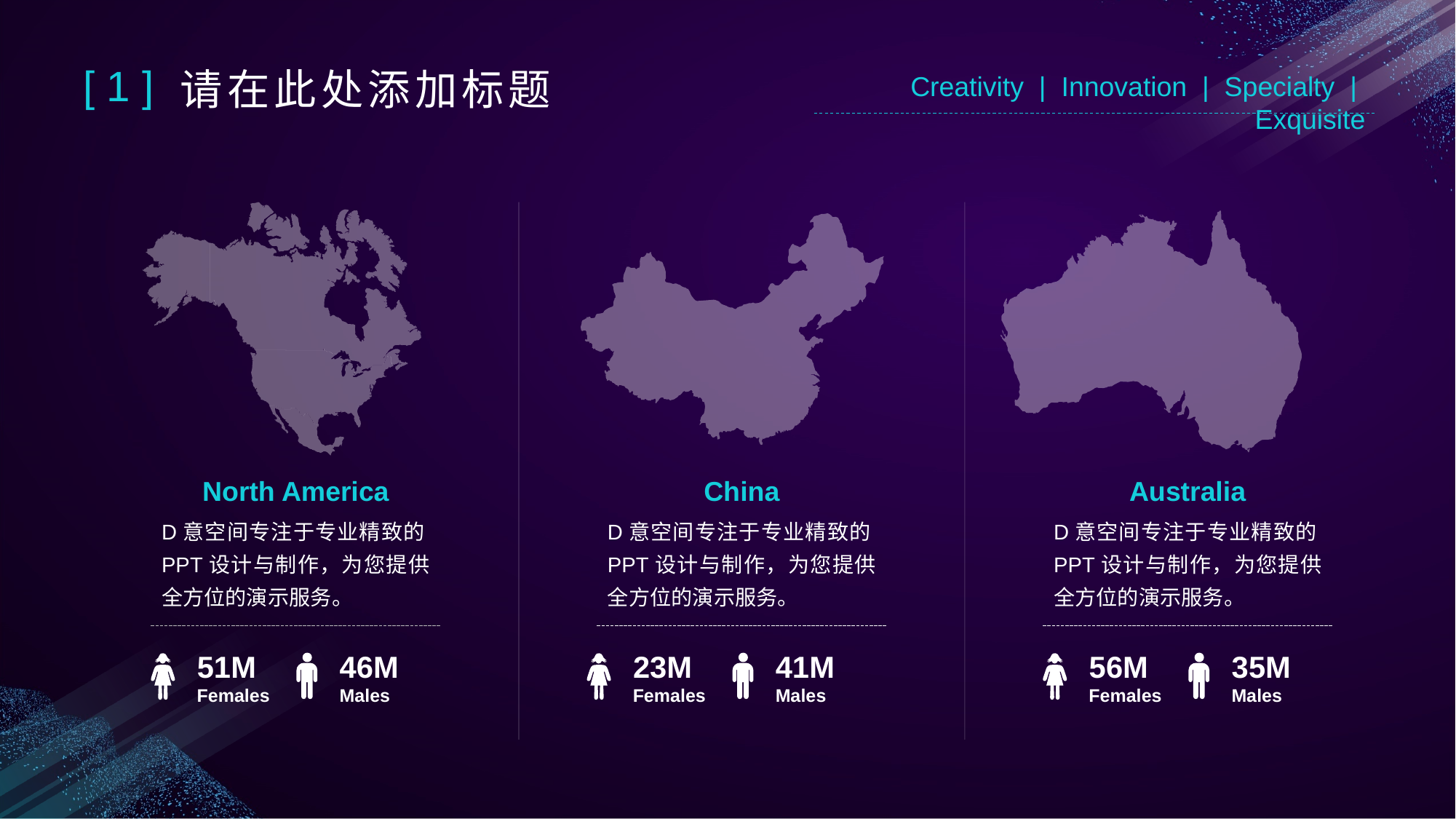

[ 1 ]
请在此处添加标题
Creativity  |  Innovation  |  Specialty  |  Exquisite

North America
China
Australia
D意空间专注于专业精致的PPT设计与制作，为您提供全方位的演示服务。
D意空间专注于专业精致的PPT设计与制作，为您提供全方位的演示服务。
D意空间专注于专业精致的PPT设计与制作，为您提供全方位的演示服务。
51M
46M
23M
41M
56M
35M

Females
Males
Females
Males
Females
Males